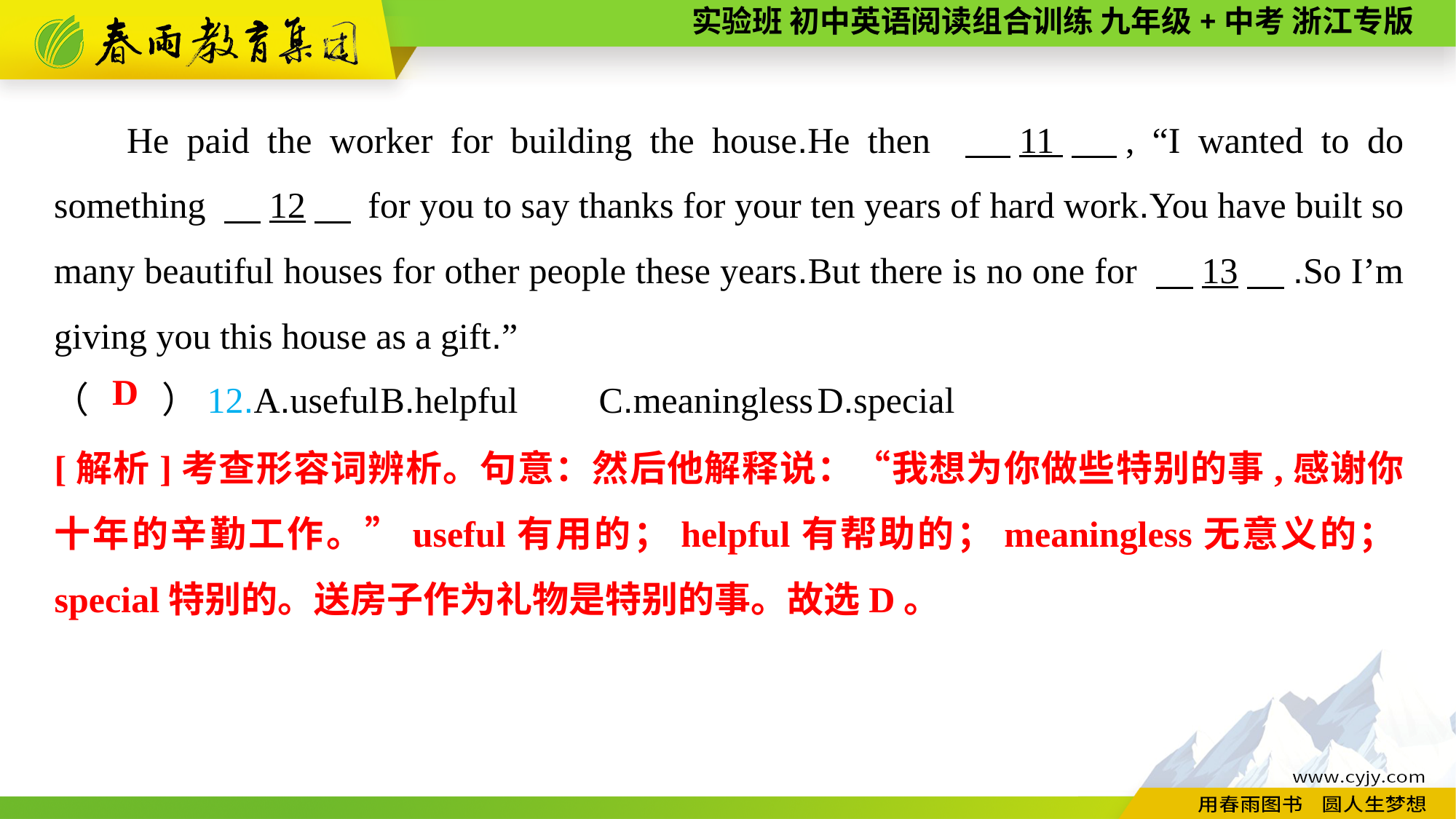

He paid the worker for building the house.He then 　11　, “I wanted to do something 　12　 for you to say thanks for your ten years of hard work.You have built so many beautiful houses for other people these years.But there is no one for 　13　.So I’m giving you this house as a gift.”
（　　）12.A.useful	B.helpful	C.meaningless	D.special
D
[解析]考查形容词辨析。句意：然后他解释说：“我想为你做些特别的事,感谢你十年的辛勤工作。”useful有用的；helpful有帮助的；meaningless无意义的；special特别的。送房子作为礼物是特别的事。故选D。